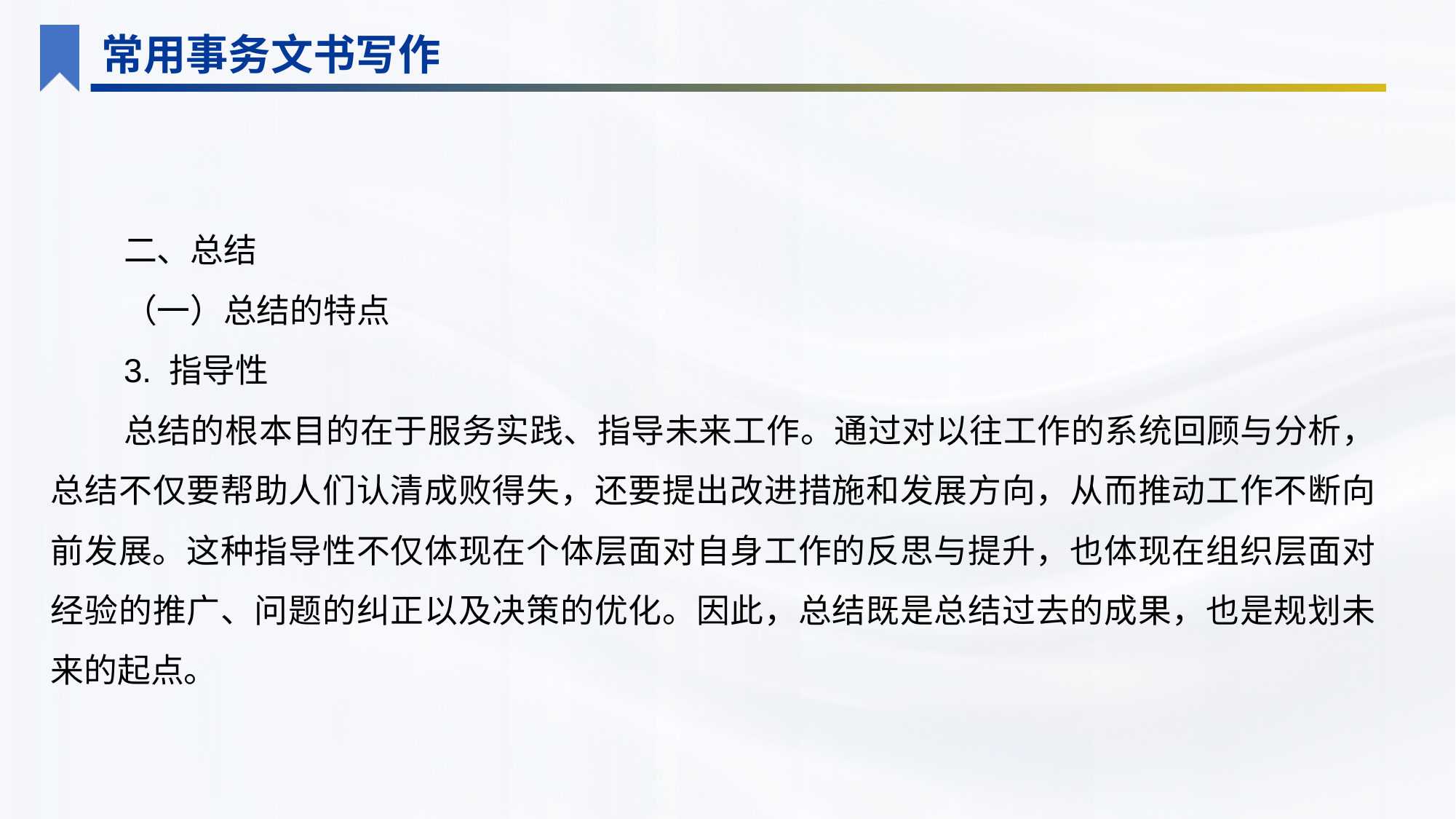

常用事务文书写作
二、总结
（一）总结的特点
3. 指导性
总结的根本目的在于服务实践、指导未来工作。通过对以往工作的系统回顾与分析，总结不仅要帮助人们认清成败得失，还要提出改进措施和发展方向，从而推动工作不断向前发展。这种指导性不仅体现在个体层面对自身工作的反思与提升，也体现在组织层面对经验的推广、问题的纠正以及决策的优化。因此，总结既是总结过去的成果，也是规划未来的起点。